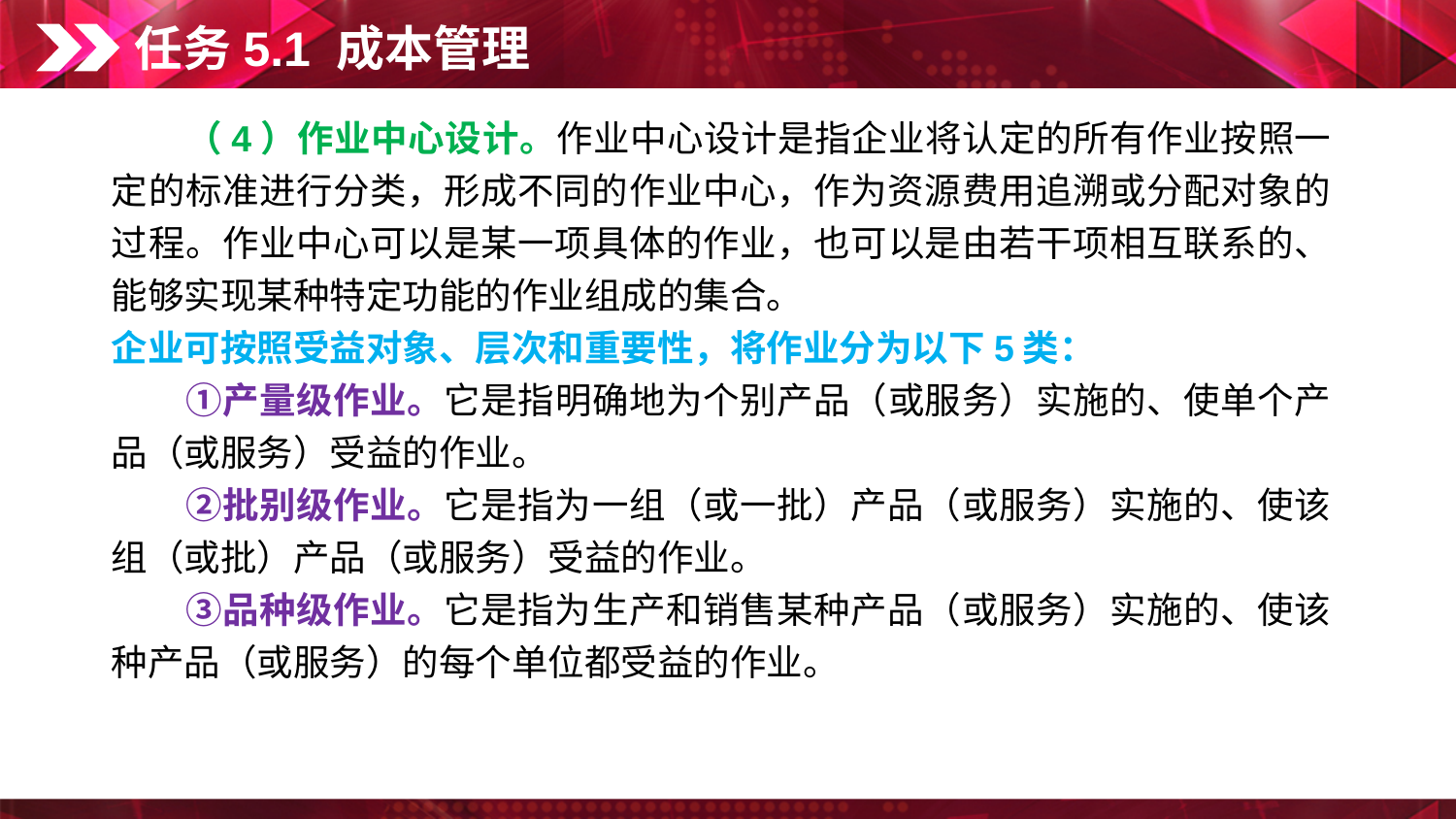

任务5.1 成本管理

　　（4）作业中心设计。作业中心设计是指企业将认定的所有作业按照一定的标准进行分类，形成不同的作业中心，作为资源费用追溯或分配对象的过程。作业中心可以是某一项具体的作业，也可以是由若干项相互联系的、能够实现某种特定功能的作业组成的集合。
企业可按照受益对象、层次和重要性，将作业分为以下5类：
　　①产量级作业。它是指明确地为个别产品（或服务）实施的、使单个产品（或服务）受益的作业。
　　②批别级作业。它是指为一组（或一批）产品（或服务）实施的、使该组（或批）产品（或服务）受益的作业。
　　③品种级作业。它是指为生产和销售某种产品（或服务）实施的、使该种产品（或服务）的每个单位都受益的作业。